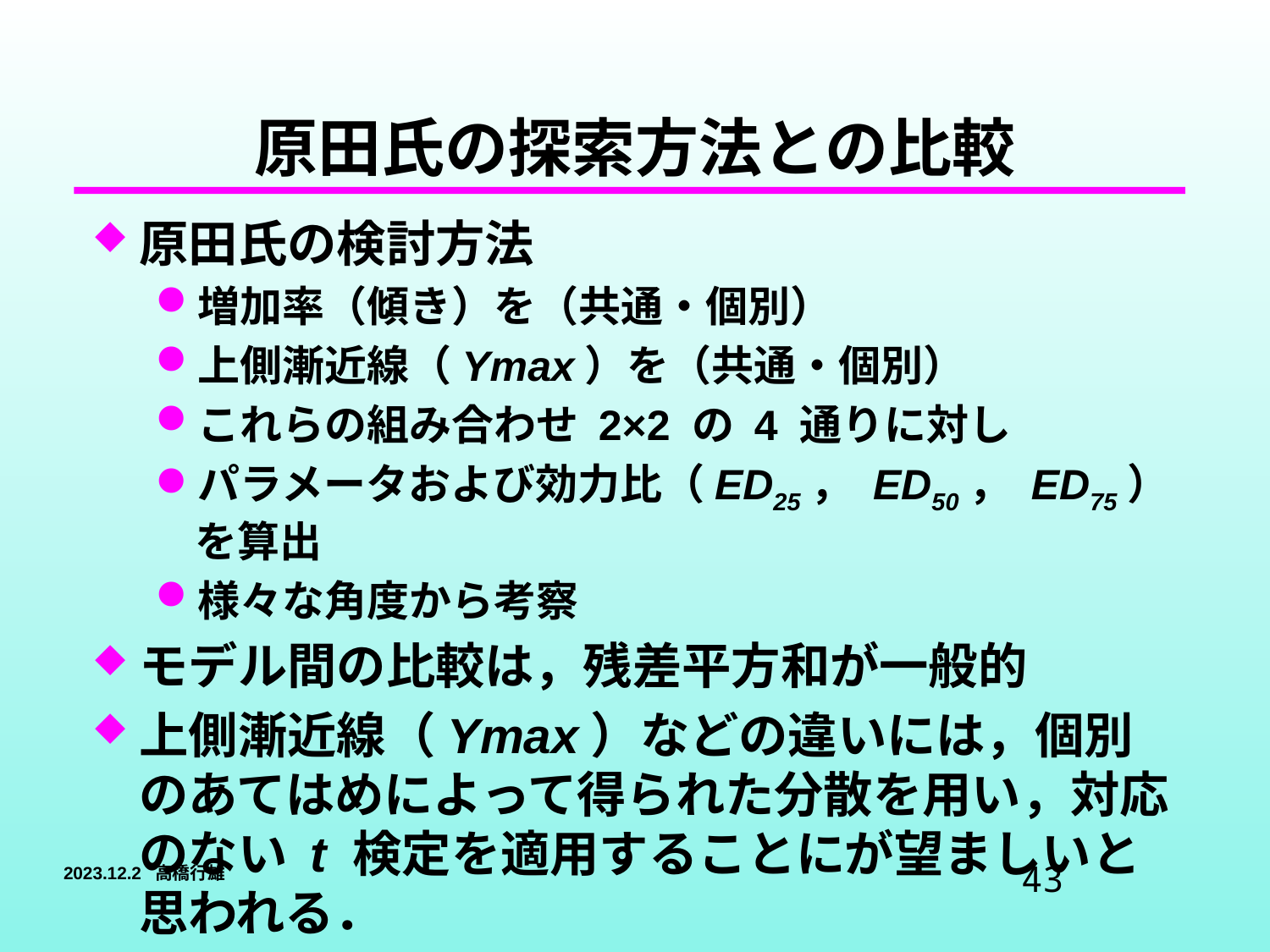

# 原田氏の探索方法との比較
原田氏の検討方法
増加率（傾き）を（共通・個別）
上側漸近線（Ymax）を（共通・個別）
これらの組み合わせ 2×2 の 4 通りに対し
パラメータおよび効力比（ED25， ED50， ED75）を算出
様々な角度から考察
モデル間の比較は，残差平方和が一般的
上側漸近線（Ymax）などの違いには，個別のあてはめによって得られた分散を用い，対応のない t 検定を適用することにが望ましいと思われる．